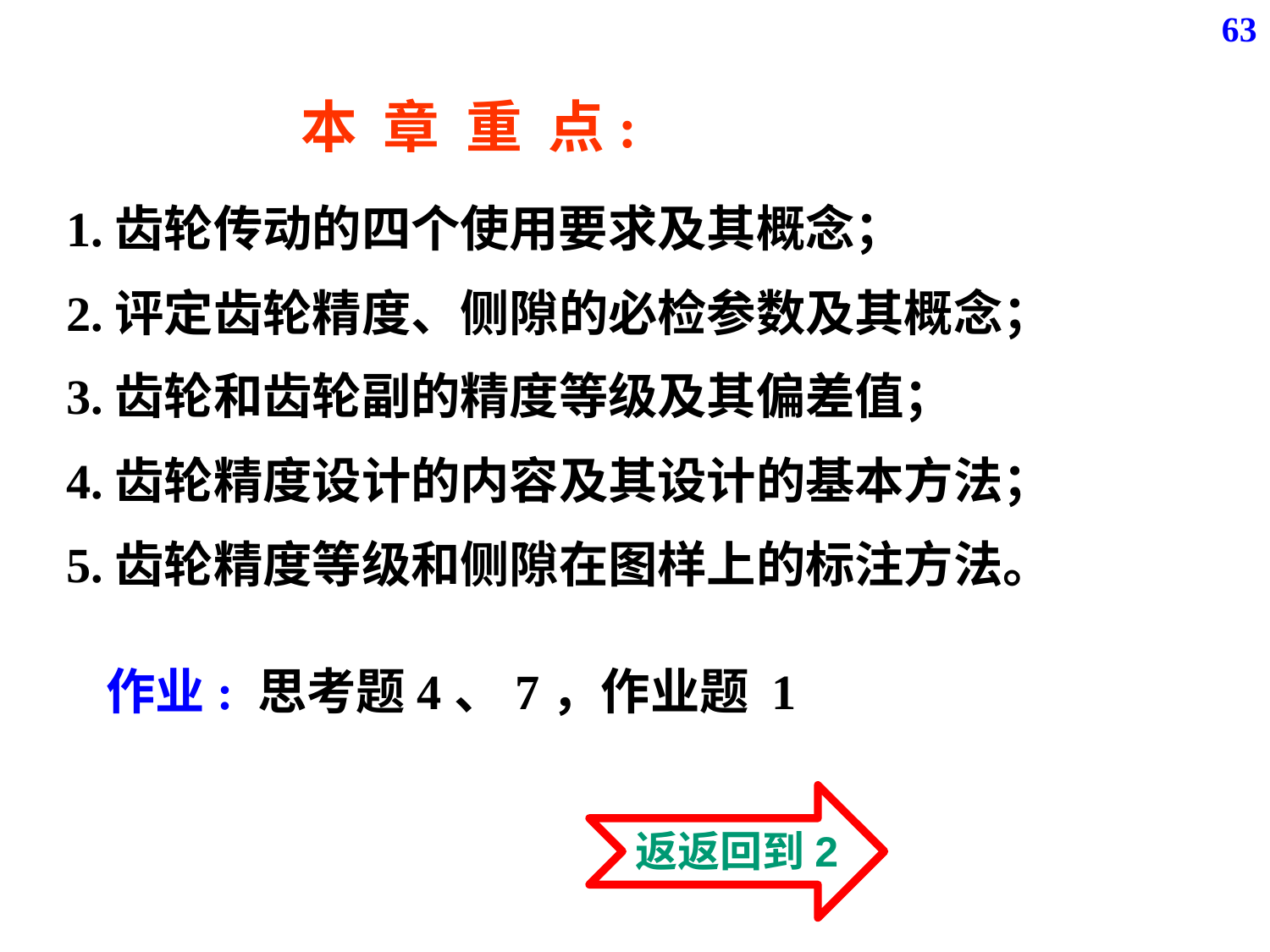

63
本  章  重  点:
1.齿轮传动的四个使用要求及其概念；
2.评定齿轮精度、侧隙的必检参数及其概念；
3.齿轮和齿轮副的精度等级及其偏差值；
4.齿轮精度设计的内容及其设计的基本方法；
5.齿轮精度等级和侧隙在图样上的标注方法。
作业: 思考题4、7，作业题 1
返返回到2